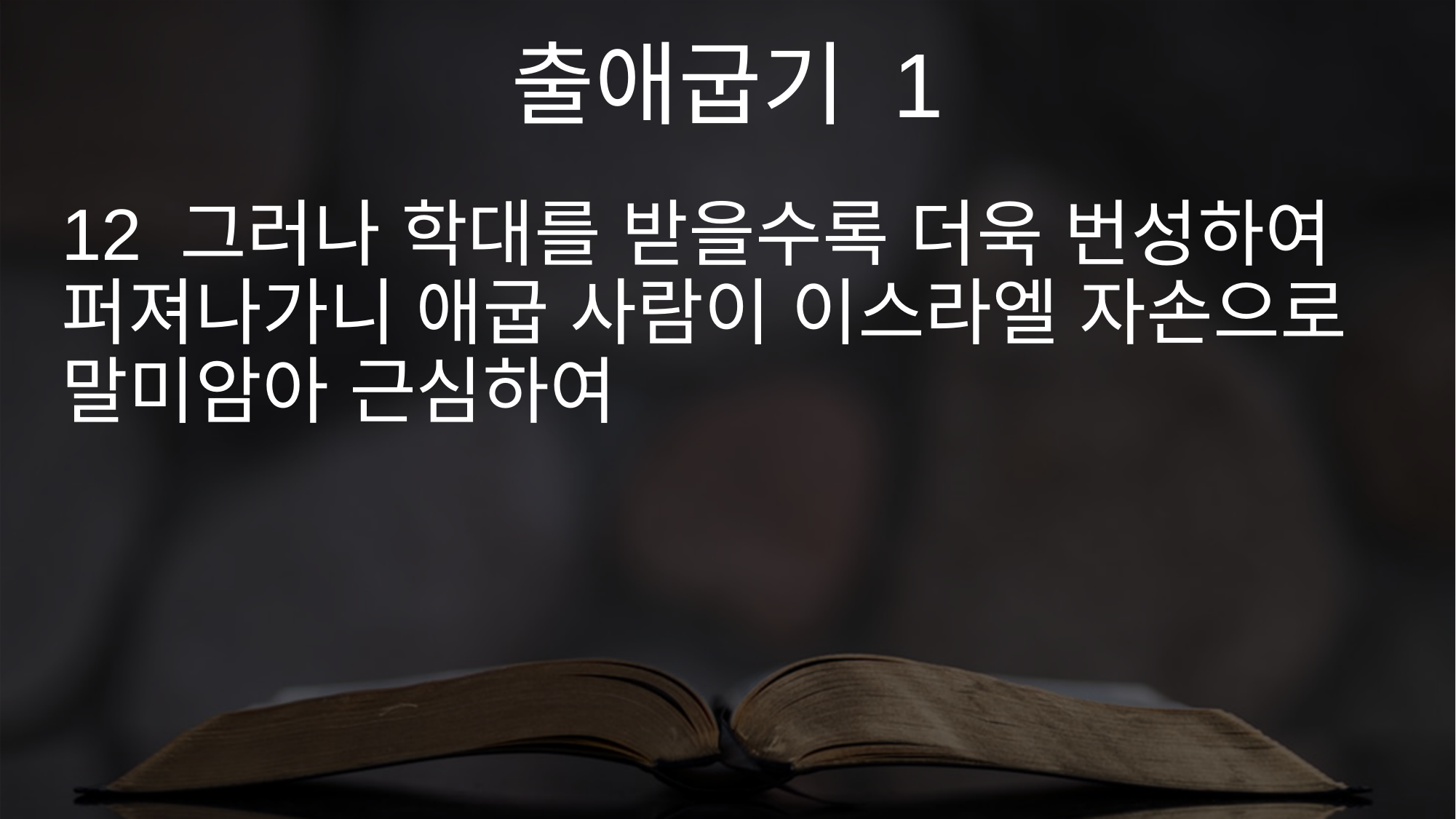

출애굽기 1
12 그러나 학대를 받을수록 더욱 번성하여 퍼져나가니 애굽 사람이 이스라엘 자손으로 말미암아 근심하여